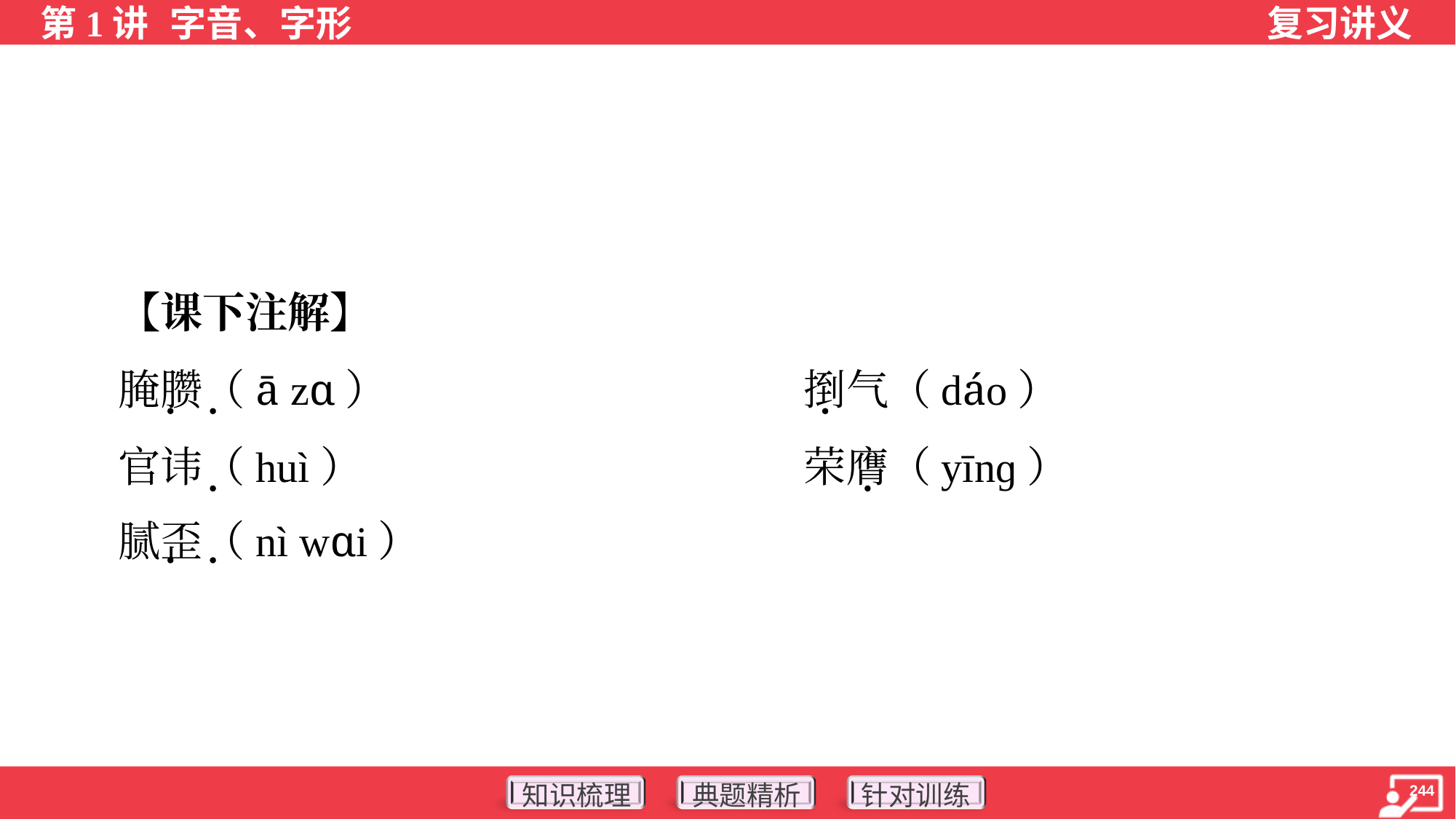

【课下注解】
    腌臜（ā zɑ）	捯气（dáo）
    官讳（huì）	荣膺（yīnɡ）
    腻歪（nì wɑi）